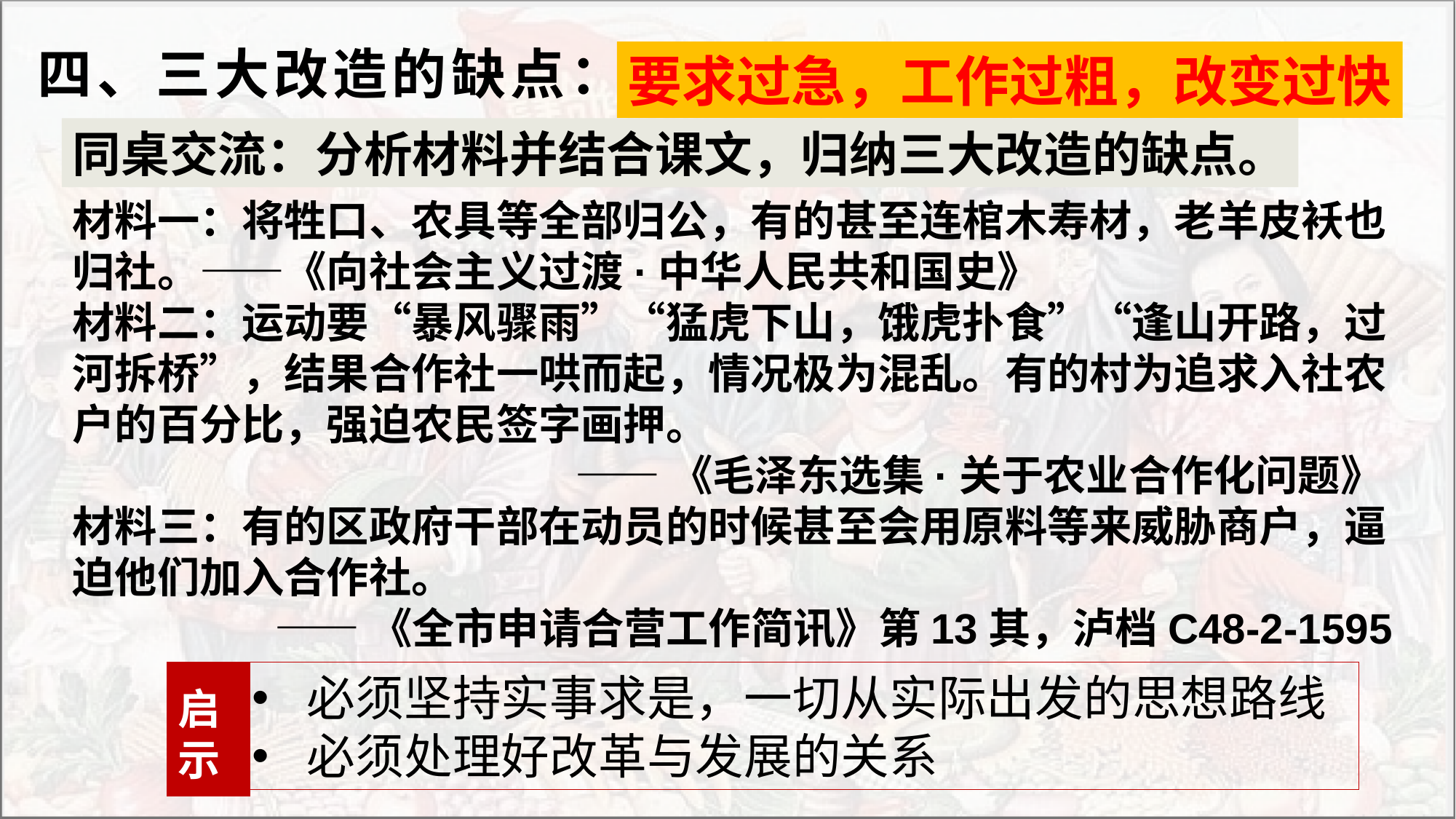

四、三大改造的缺点：
要求过急，工作过粗，改变过快
同桌交流：分析材料并结合课文，归纳三大改造的缺点。
材料一：将牲口、农具等全部归公，有的甚至连棺木寿材，老羊皮袄也归社。——《向社会主义过渡·中华人民共和国史》
材料二：运动要“暴风骤雨”“猛虎下山，饿虎扑食”“逢山开路，过河拆桥”，结果合作社一哄而起，情况极为混乱。有的村为追求入社农户的百分比，强迫农民签字画押。
  ——《毛泽东选集·关于农业合作化问题》
材料三：有的区政府干部在动员的时候甚至会用原料等来威胁商户，逼迫他们加入合作社。
——《全市申请合营工作简讯》第13其，泸档C48-2-1595

启
示
必须坚持实事求是，一切从实际出发的思想路线
必须处理好改革与发展的关系